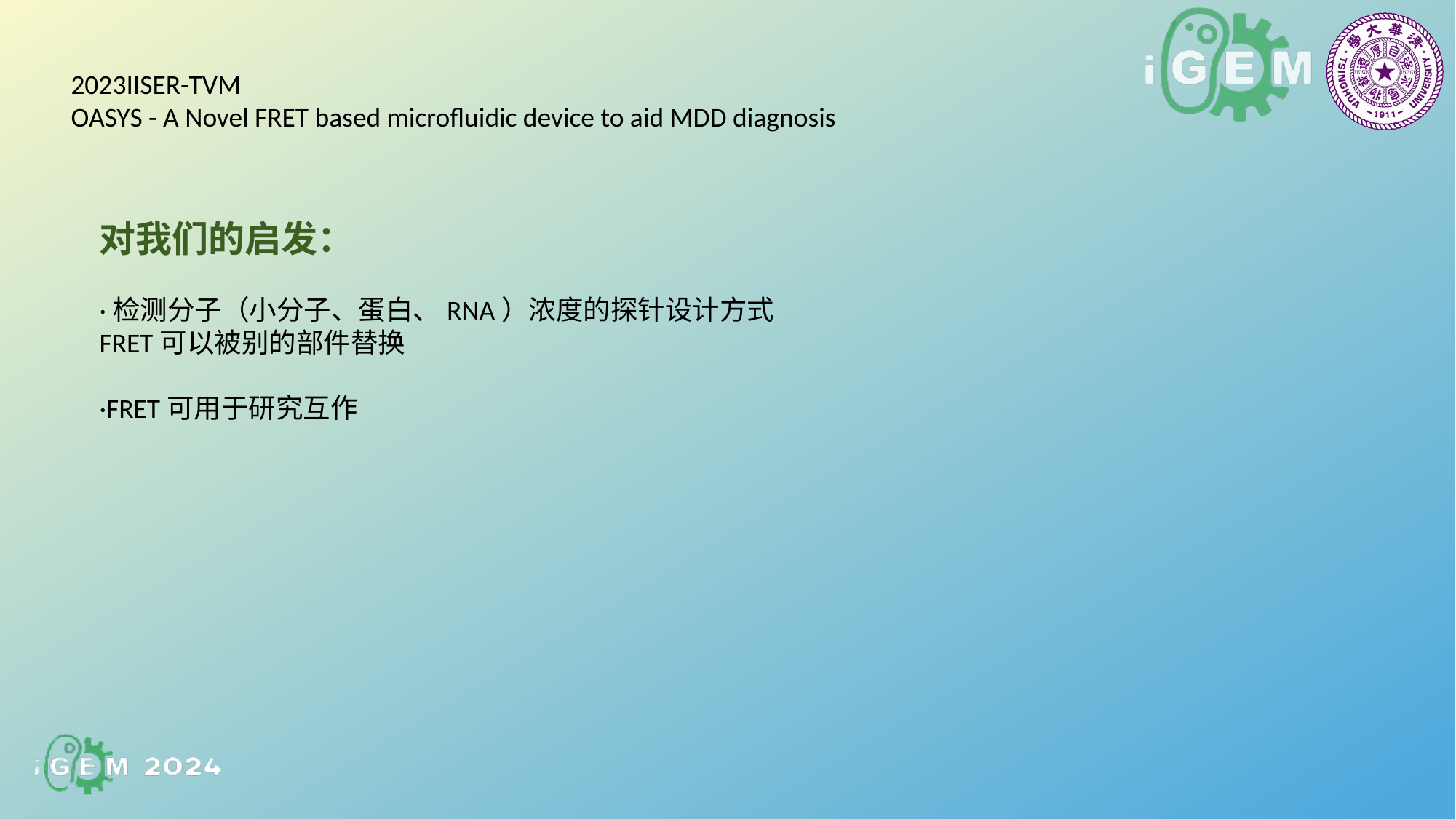

2023IISER-TVM
OASYS - A Novel FRET based microfluidic device to aid MDD diagnosis
对我们的启发：

·检测分子（小分子、蛋白、RNA）浓度的探针设计方式
FRET可以被别的部件替换

·FRET可用于研究互作
7